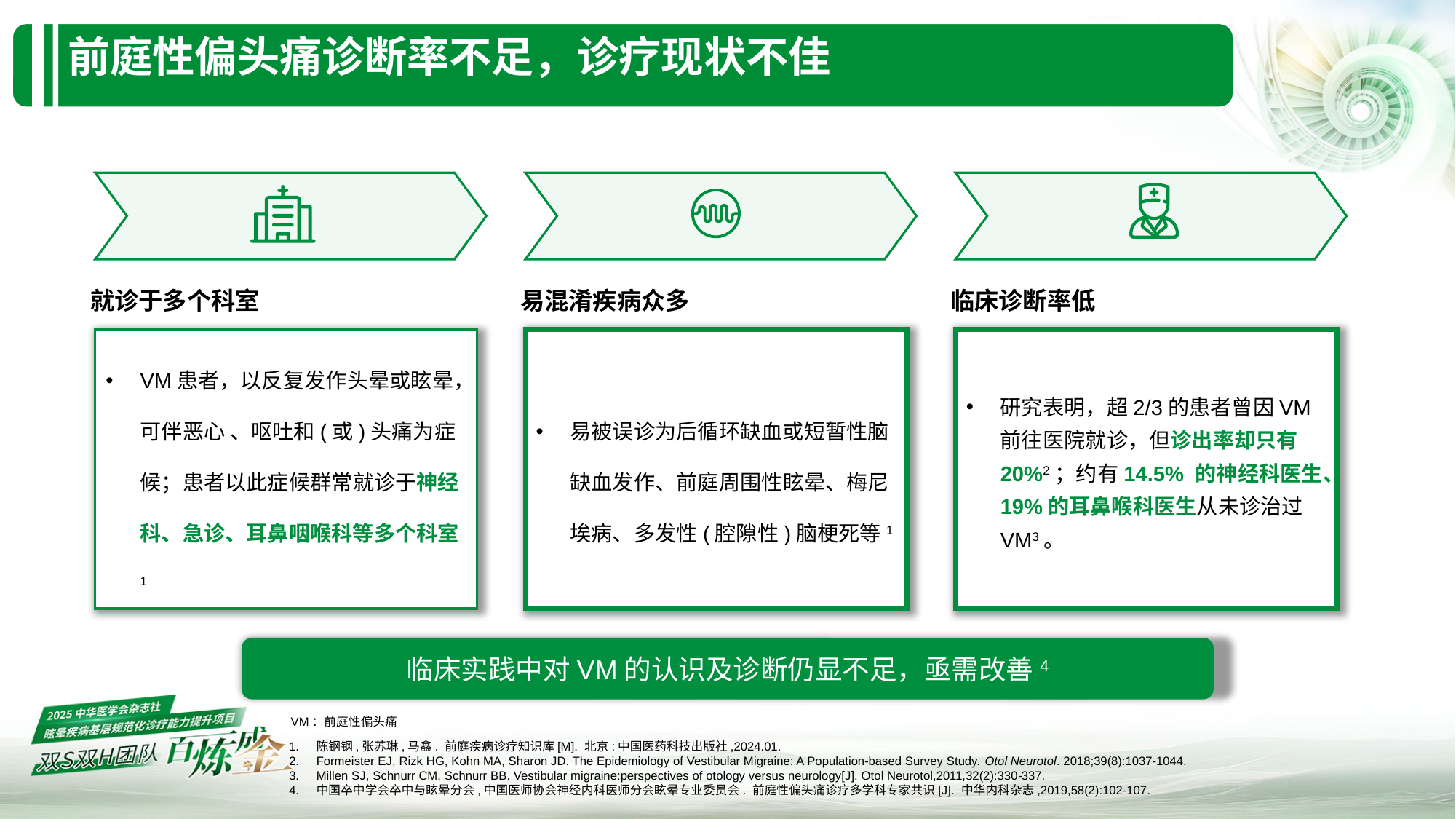

# 前庭性偏头痛诊断率不足，诊疗现状不佳

就诊于多个科室
易混淆疾病众多
临床诊断率低
VM患者，以反复发作头晕或眩晕，可伴恶心 、呕吐和(或)头痛为症候；患者以此症候群常就诊于神经科、急诊、耳鼻咽喉科等多个科室1
易被误诊为后循环缺血或短暂性脑缺血发作、前庭周围性眩晕、梅尼埃病、多发性(腔隙性)脑梗死等1
研究表明，超2/3的患者曾因VM前往医院就诊，但诊出率却只有20%2；约有14.5% 的神经科医生、19%的耳鼻喉科医生从未诊治过VM3。
临床实践中对VM的认识及诊断仍显不足，亟需改善4
VM：前庭性偏头痛
陈钢钢,张苏琳,马鑫. 前庭疾病诊疗知识库[M]. 北京:中国医药科技出版社,2024.01.
Formeister EJ, Rizk HG, Kohn MA, Sharon JD. The Epidemiology of Vestibular Migraine: A Population-based Survey Study. Otol Neurotol. 2018;39(8):1037-1044.
Millen SJ, Schnurr CM, Schnurr BB. Vestibular migraine:perspectives of otology versus neurology[J]. Otol Neurotol,2011,32(2):330⁃337.
中国卒中学会卒中与眩晕分会,中国医师协会神经内科医师分会眩晕专业委员会. 前庭性偏头痛诊疗多学科专家共识[J]. 中华内科杂志,2019,58(2):102-107.